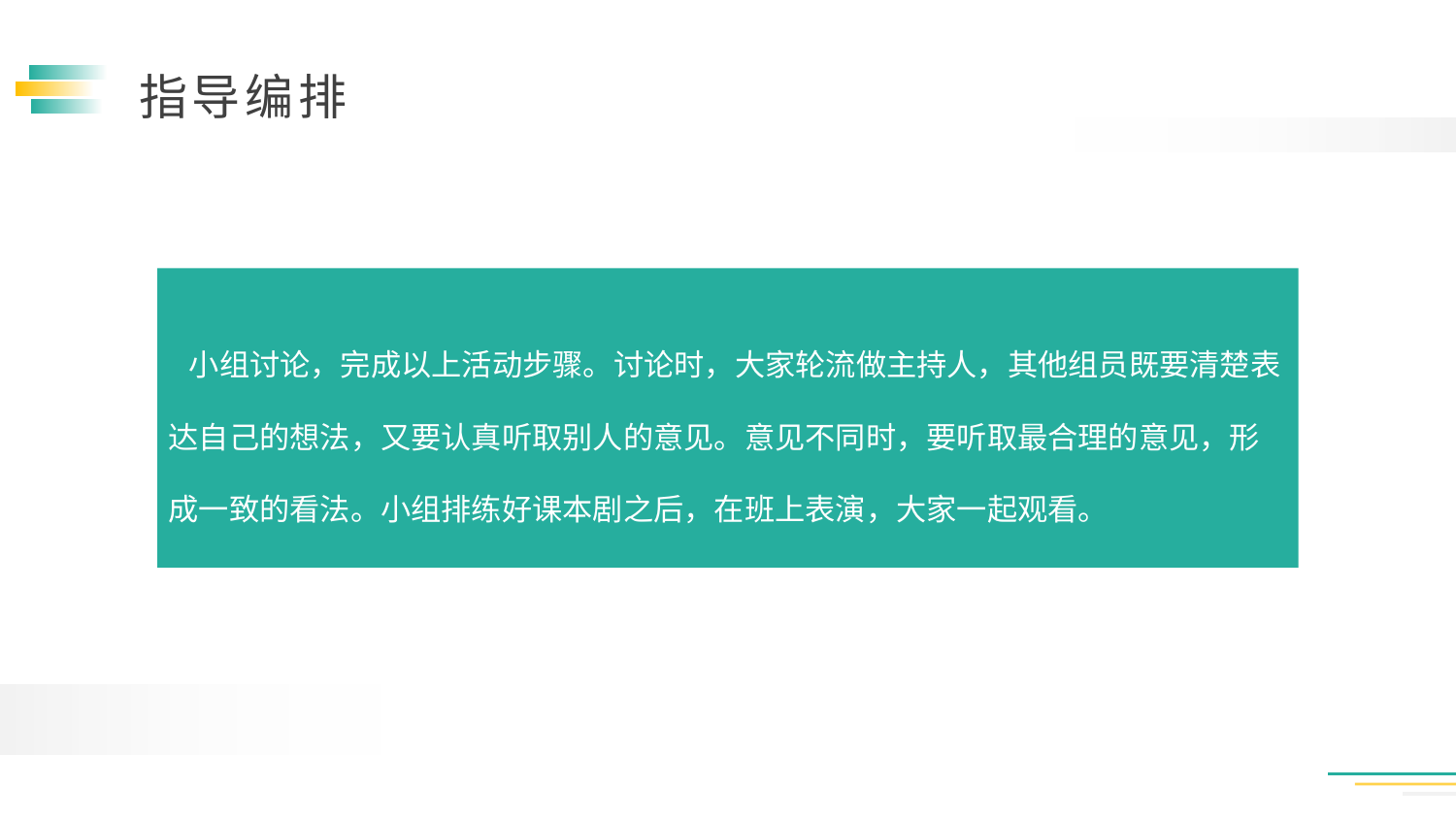

小组讨论，完成以上活动步骤。讨论时，大家轮流做主持人，其他组员既要清楚表达自己的想法，又要认真听取别人的意见。意见不同时，要听取最合理的意见，形成一致的看法。小组排练好课本剧之后，在班上表演，大家一起观看。